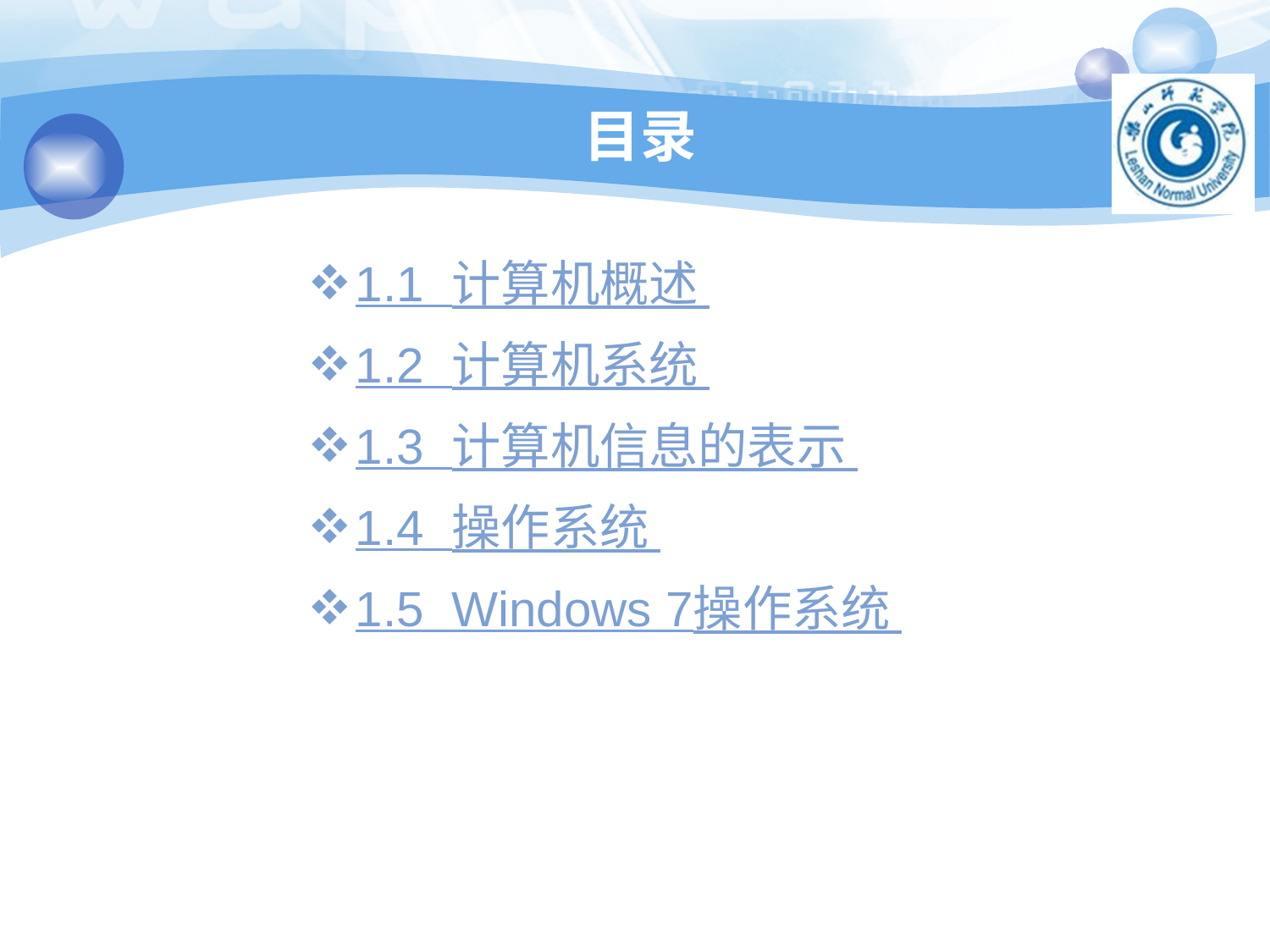

# 目录
1.1  计算机概述
1.2  计算机系统
1.3  计算机信息的表示
1.4  操作系统
1.5  Windows 7操作系统